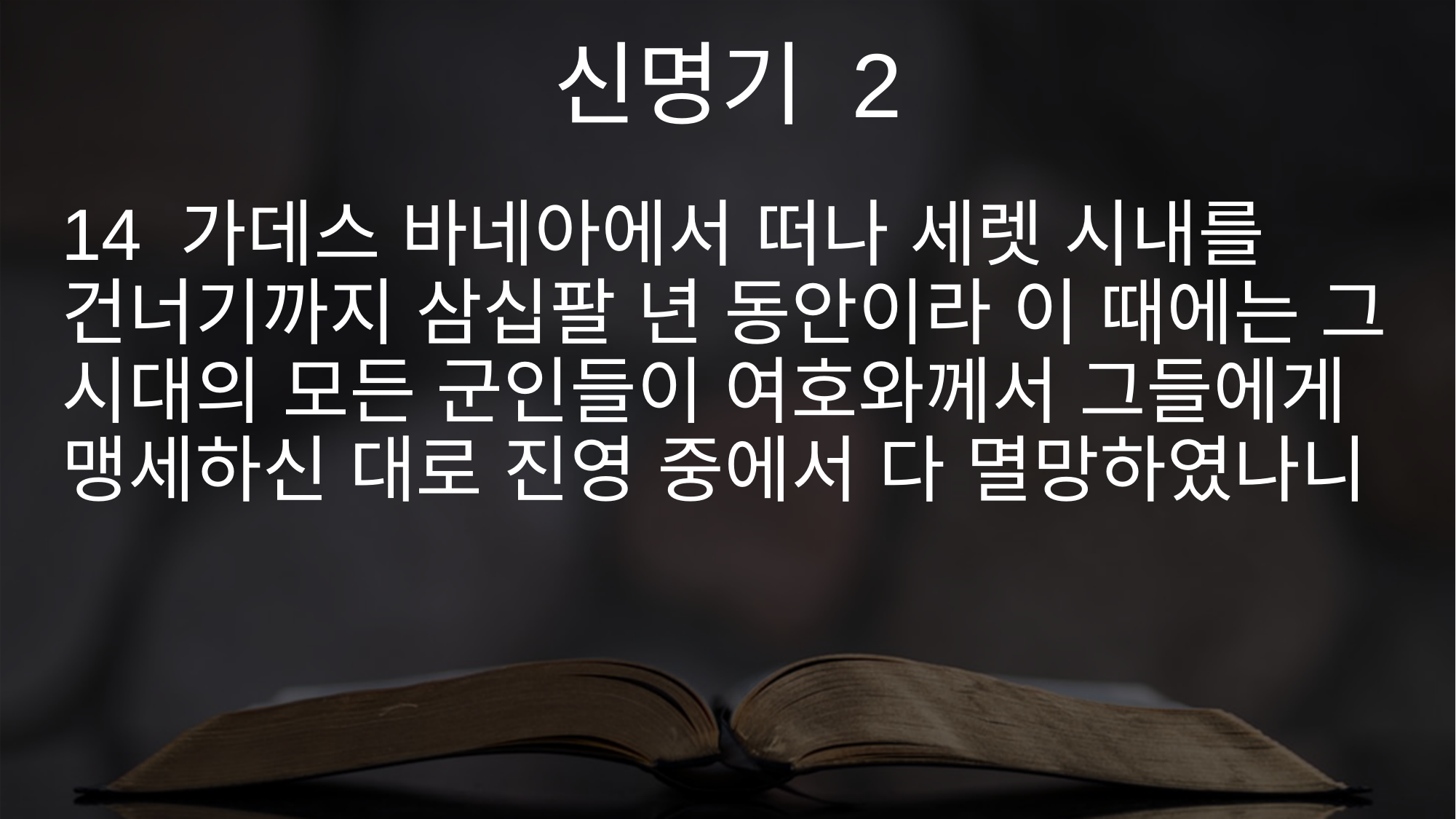

신명기 2
14 가데스 바네아에서 떠나 세렛 시내를 건너기까지 삼십팔 년 동안이라 이 때에는 그 시대의 모든 군인들이 여호와께서 그들에게 맹세하신 대로 진영 중에서 다 멸망하였나니